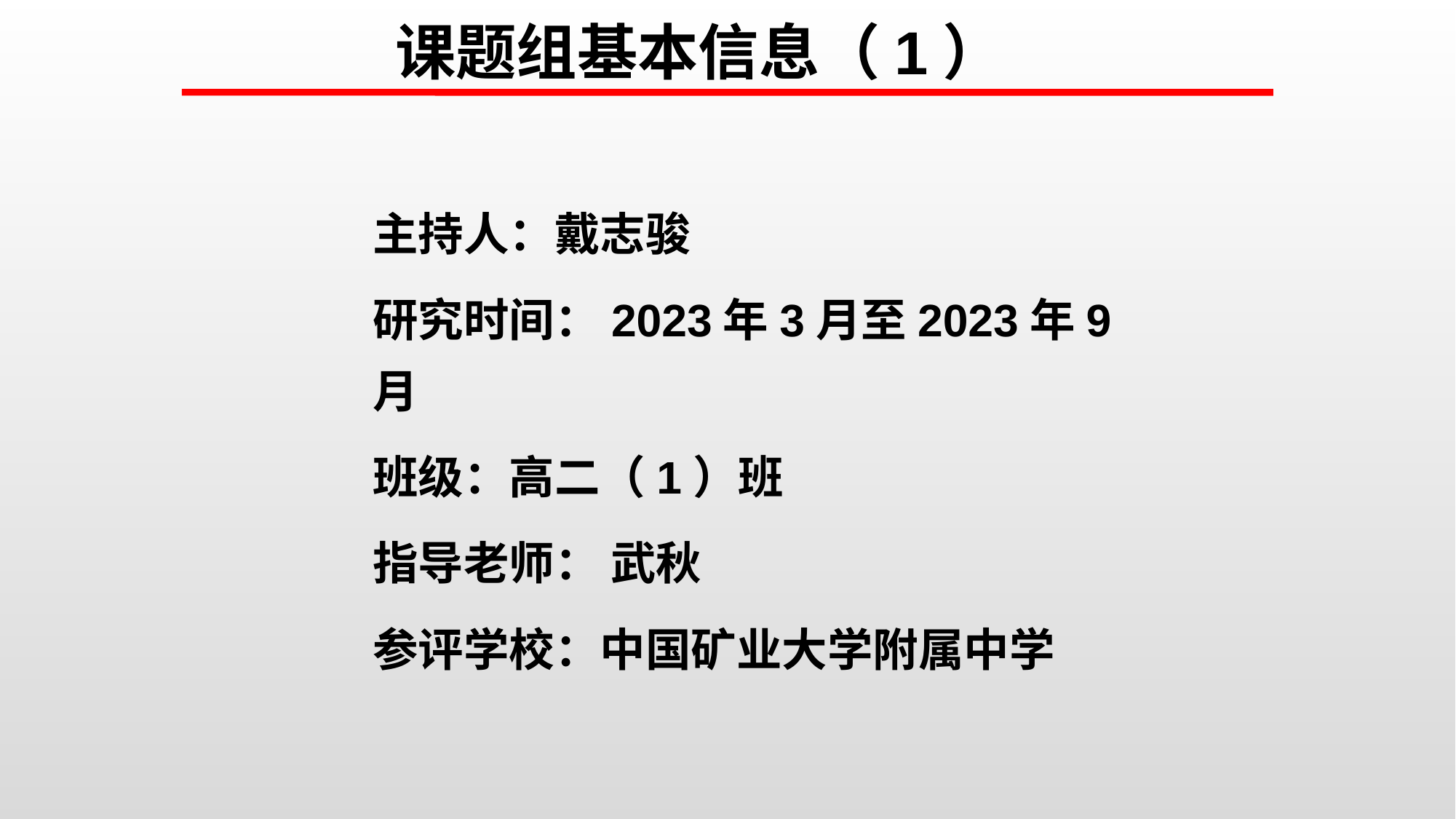

课题组基本信息（1）

主持人：戴志骏
研究时间：2023年3月至2023年9月
班级：高二（1）班
指导老师： 武秋
参评学校：中国矿业大学附属中学